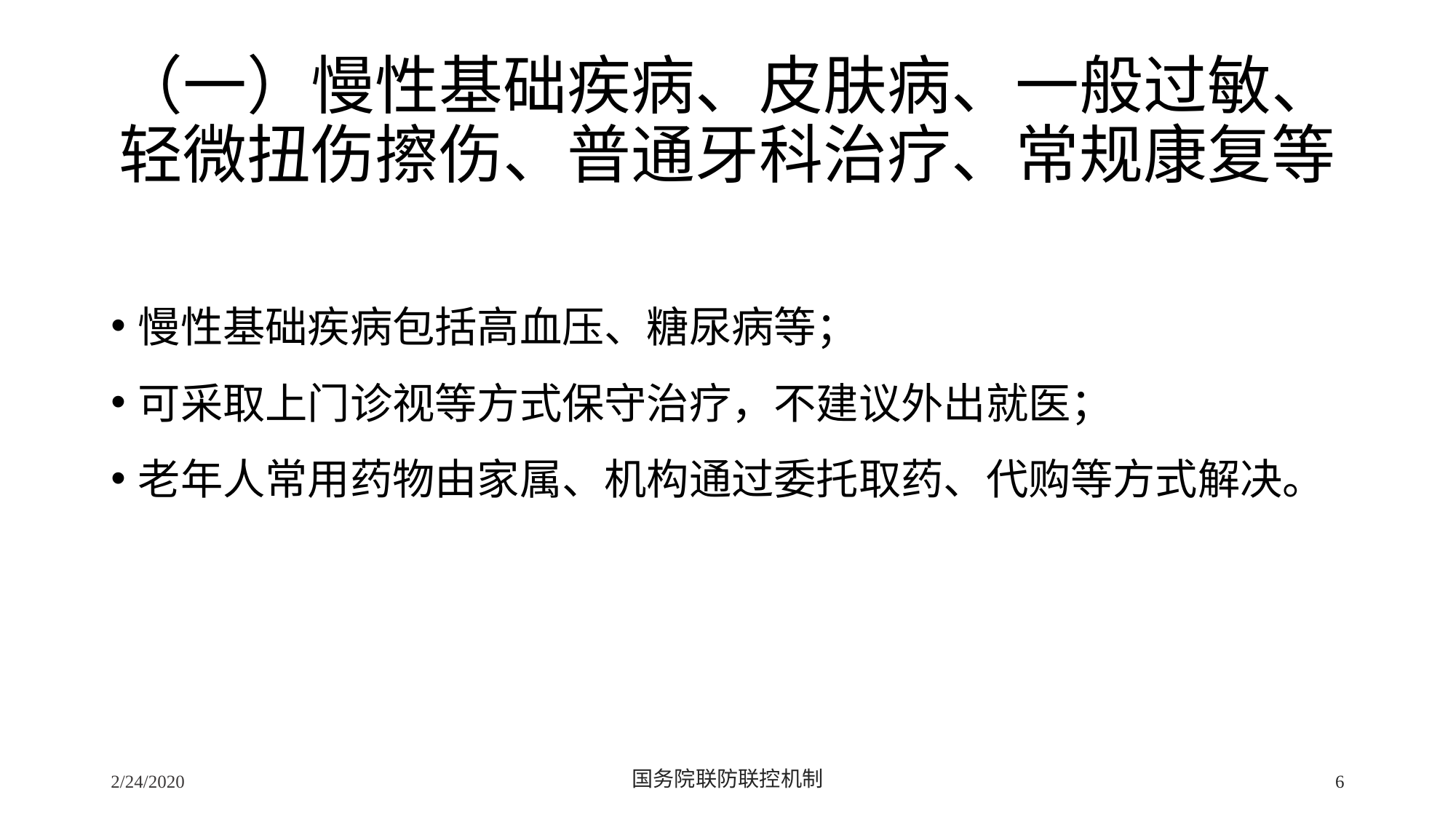

# （一）慢性基础疾病、皮肤病、一般过敏、轻微扭伤擦伤、普通牙科治疗、常规康复等

慢性基础疾病包括高血压、糖尿病等；
可采取上门诊视等方式保守治疗，不建议外出就医；
老年人常用药物由家属、机构通过委托取药、代购等方式解决。
2/24/2020
国务院联防联控机制
6